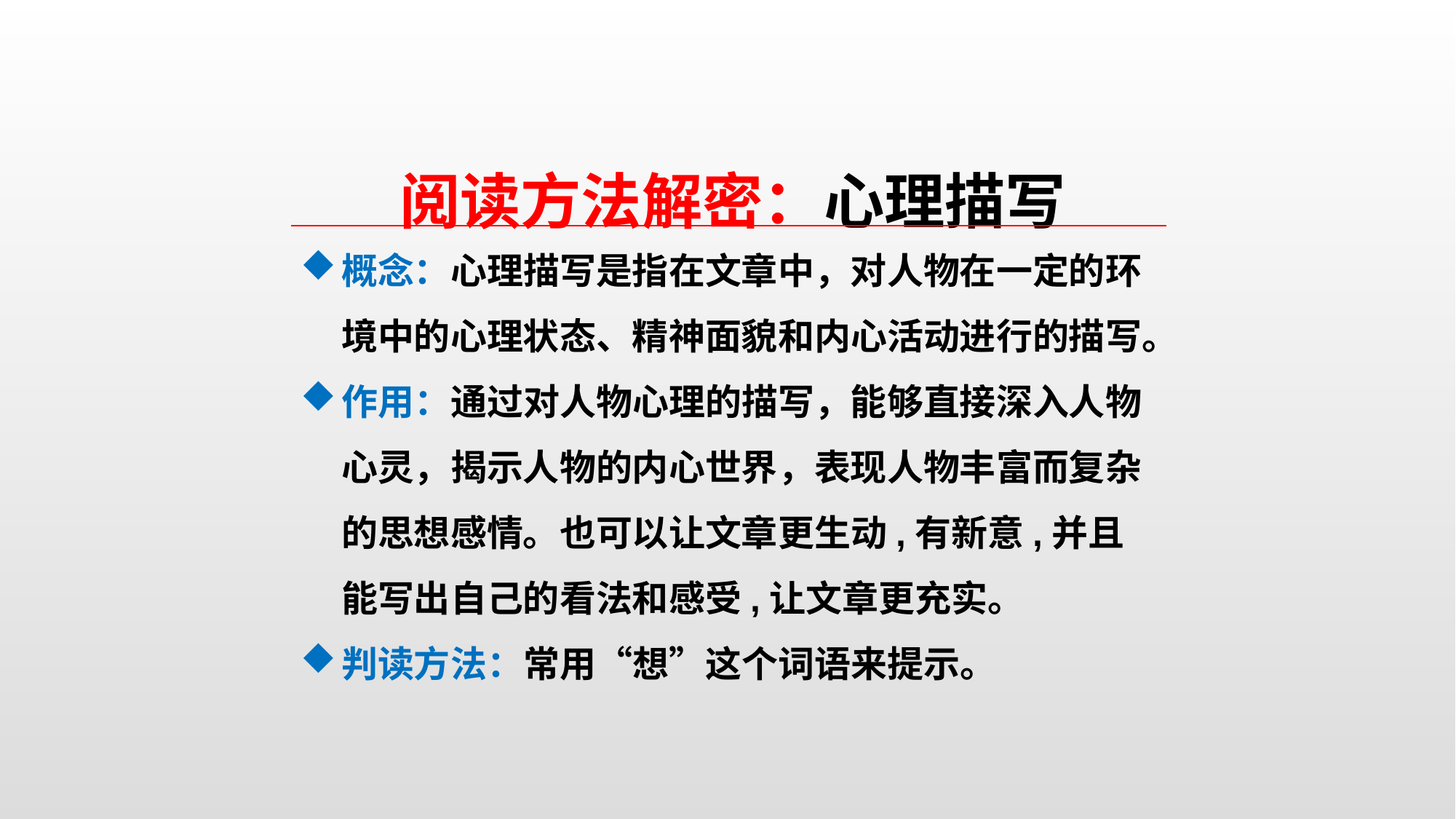

阅读方法解密：心理描写
概念：心理描写是指在文章中，对人物在一定的环境中的心理状态、精神面貌和内心活动进行的描写。
作用：通过对人物心理的描写，能够直接深入人物心灵，揭示人物的内心世界，表现人物丰富而复杂的思想感情。也可以让文章更生动,有新意,并且能写出自己的看法和感受,让文章更充实。
判读方法：常用“想”这个词语来提示。